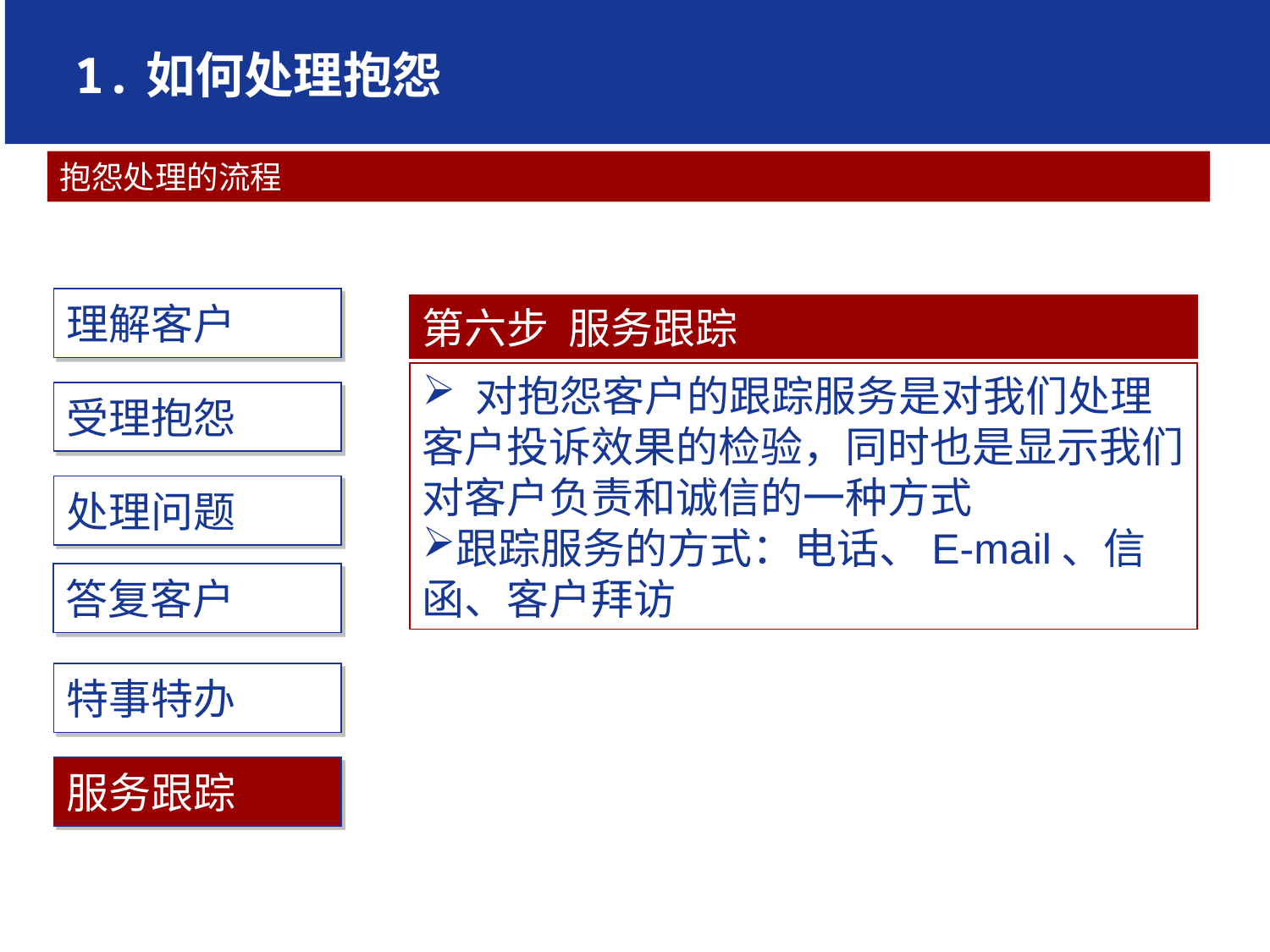

1.如何处理抱怨
抱怨处理的流程
理解客户
第六步  服务跟踪
 对抱怨客户的跟踪服务是对我们处理客户投诉效果的检验，同时也是显示我们对客户负责和诚信的一种方式
跟踪服务的方式：电话、E-mail、信函、客户拜访
受理抱怨
处理问题
答复客户
特事特办
服务跟踪